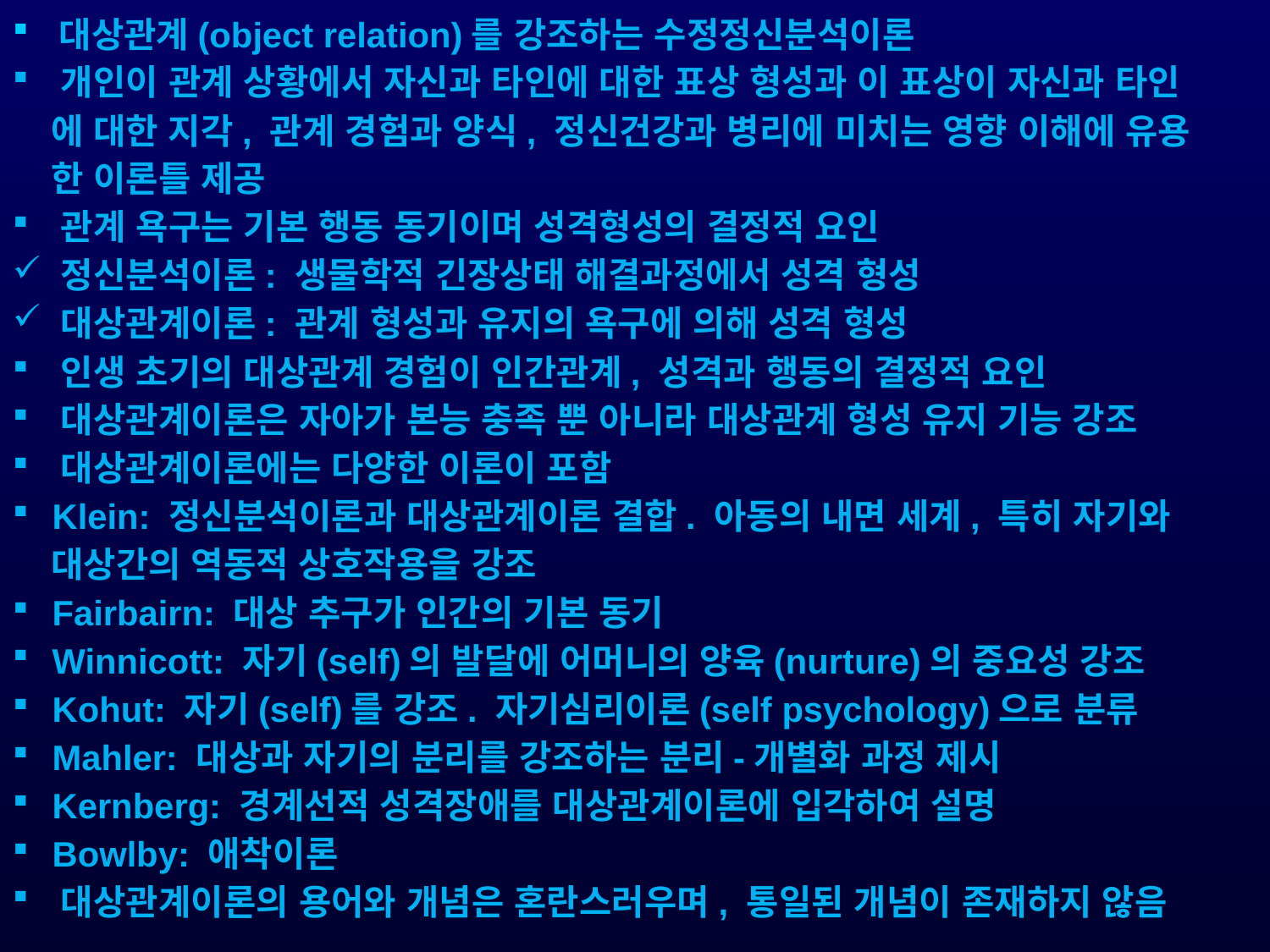

대상관계(object relation)를 강조하는 수정정신분석이론
 개인이 관계 상황에서 자신과 타인에 대한 표상 형성과 이 표상이 자신과 타인
   에 대한 지각, 관계 경험과 양식, 정신건강과 병리에 미치는 영향 이해에 유용
   한 이론틀 제공
 관계 욕구는 기본 행동 동기이며 성격형성의 결정적 요인
 정신분석이론: 생물학적 긴장상태 해결과정에서 성격 형성
 대상관계이론: 관계 형성과 유지의 욕구에 의해 성격 형성
 인생 초기의 대상관계 경험이 인간관계, 성격과 행동의 결정적 요인
 대상관계이론은 자아가 본능 충족 뿐 아니라 대상관계 형성 유지 기능 강조
 대상관계이론에는 다양한 이론이 포함
 Klein: 정신분석이론과 대상관계이론 결합. 아동의 내면 세계, 특히 자기와
   대상간의 역동적 상호작용을 강조
 Fairbairn: 대상 추구가 인간의 기본 동기
 Winnicott: 자기(self)의 발달에 어머니의 양육(nurture)의 중요성 강조
 Kohut: 자기(self)를 강조. 자기심리이론(self psychology)으로 분류
 Mahler: 대상과 자기의 분리를 강조하는 분리-개별화 과정 제시
 Kernberg: 경계선적 성격장애를 대상관계이론에 입각하여 설명
 Bowlby: 애착이론
 대상관계이론의 용어와 개념은 혼란스러우며, 통일된 개념이 존재하지 않음